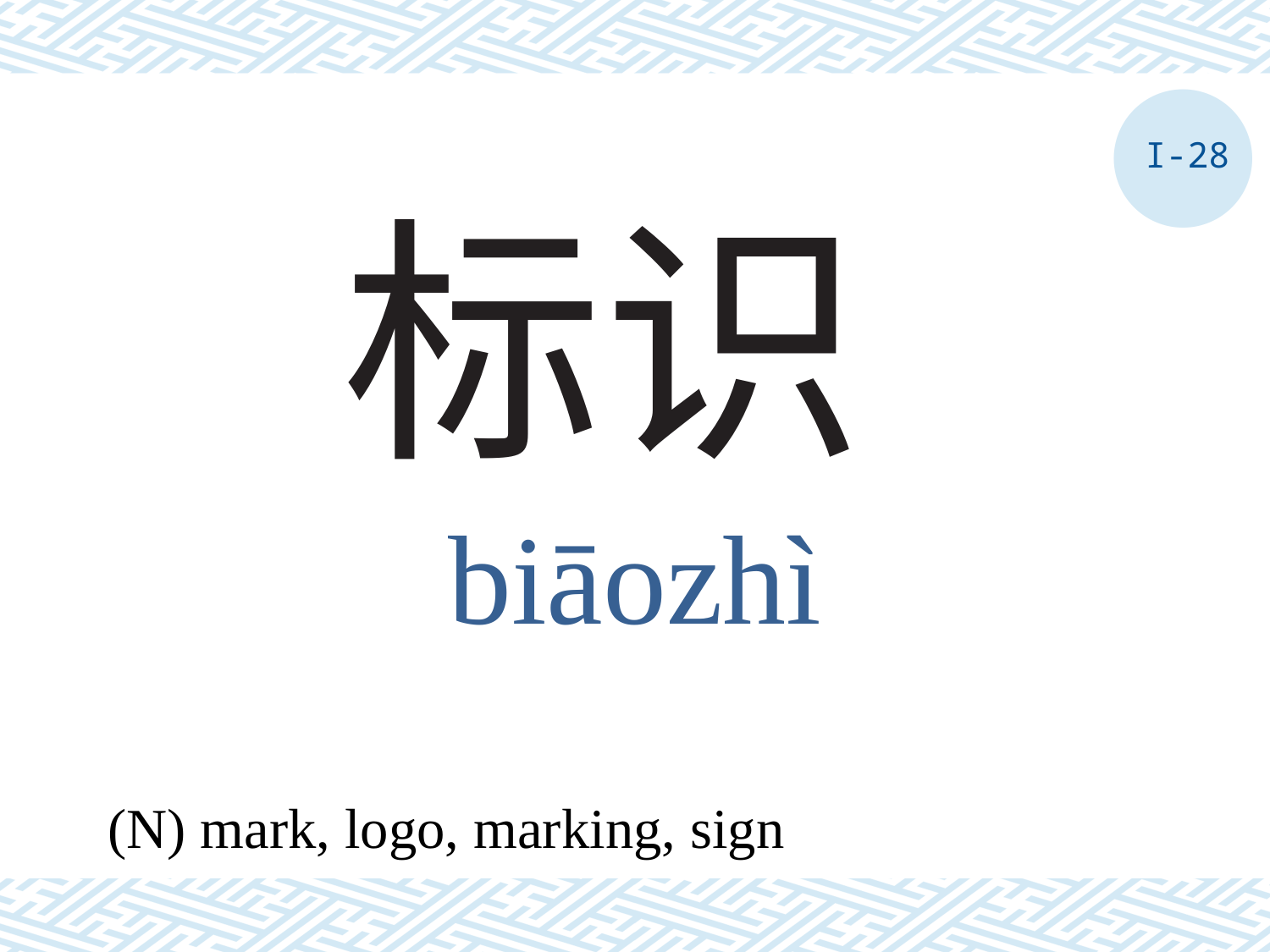

I-28

# 标识
biāozhì
(N) mark, logo, marking, sign